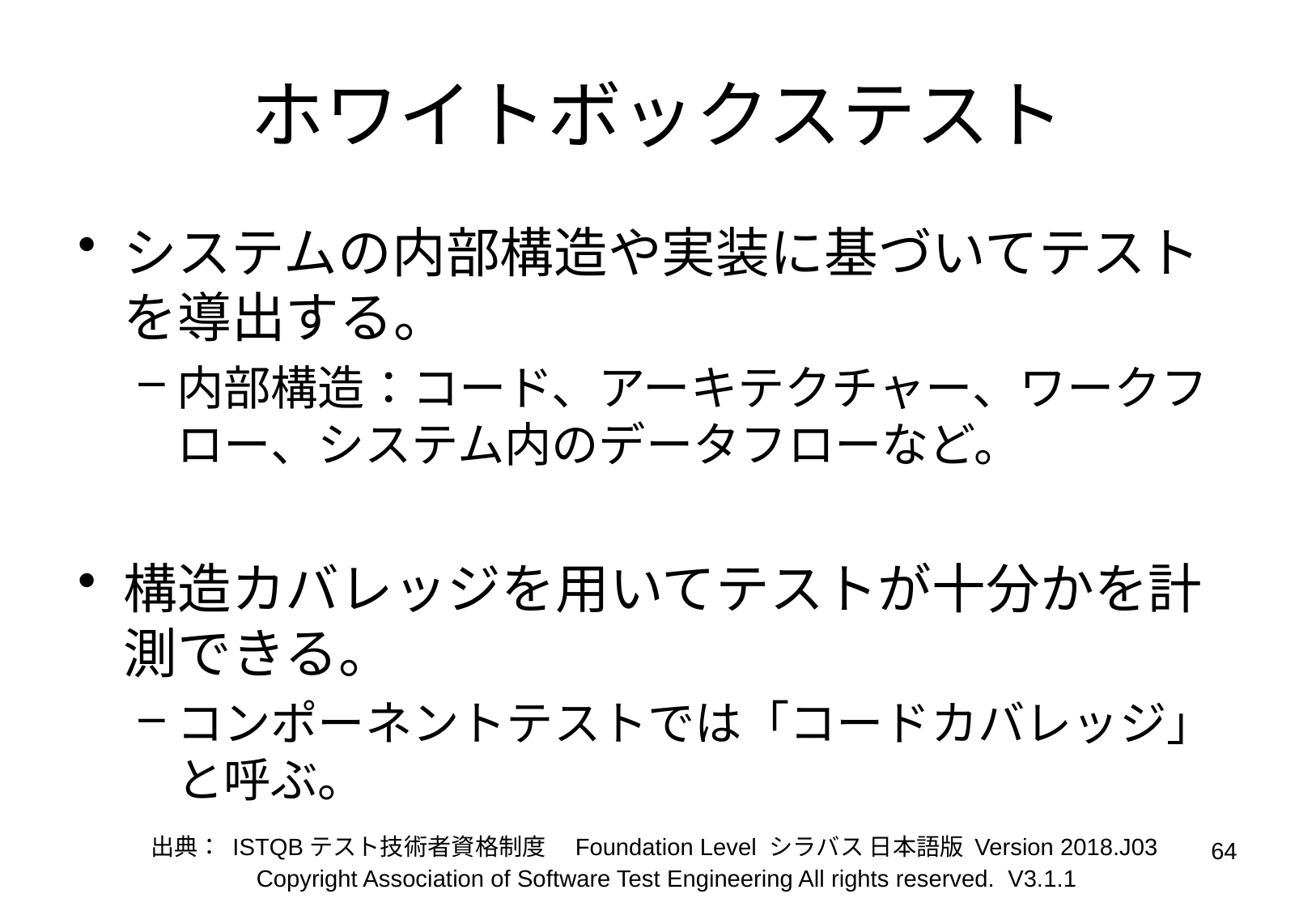

# ホワイトボックステスト
システムの内部構造や実装に基づいてテストを導出する。
内部構造：コード、アーキテクチャー、ワークフロー、システム内のデータフローなど。

構造カバレッジを用いてテストが十分かを計測できる。
コンポーネントテストでは「コードカバレッジ」と呼ぶ。
出典： ISTQBテスト技術者資格制度　Foundation Level シラバス 日本語版 Version 2018.J03
64
Copyright Association of Software Test Engineering All rights reserved.  V3.1.1